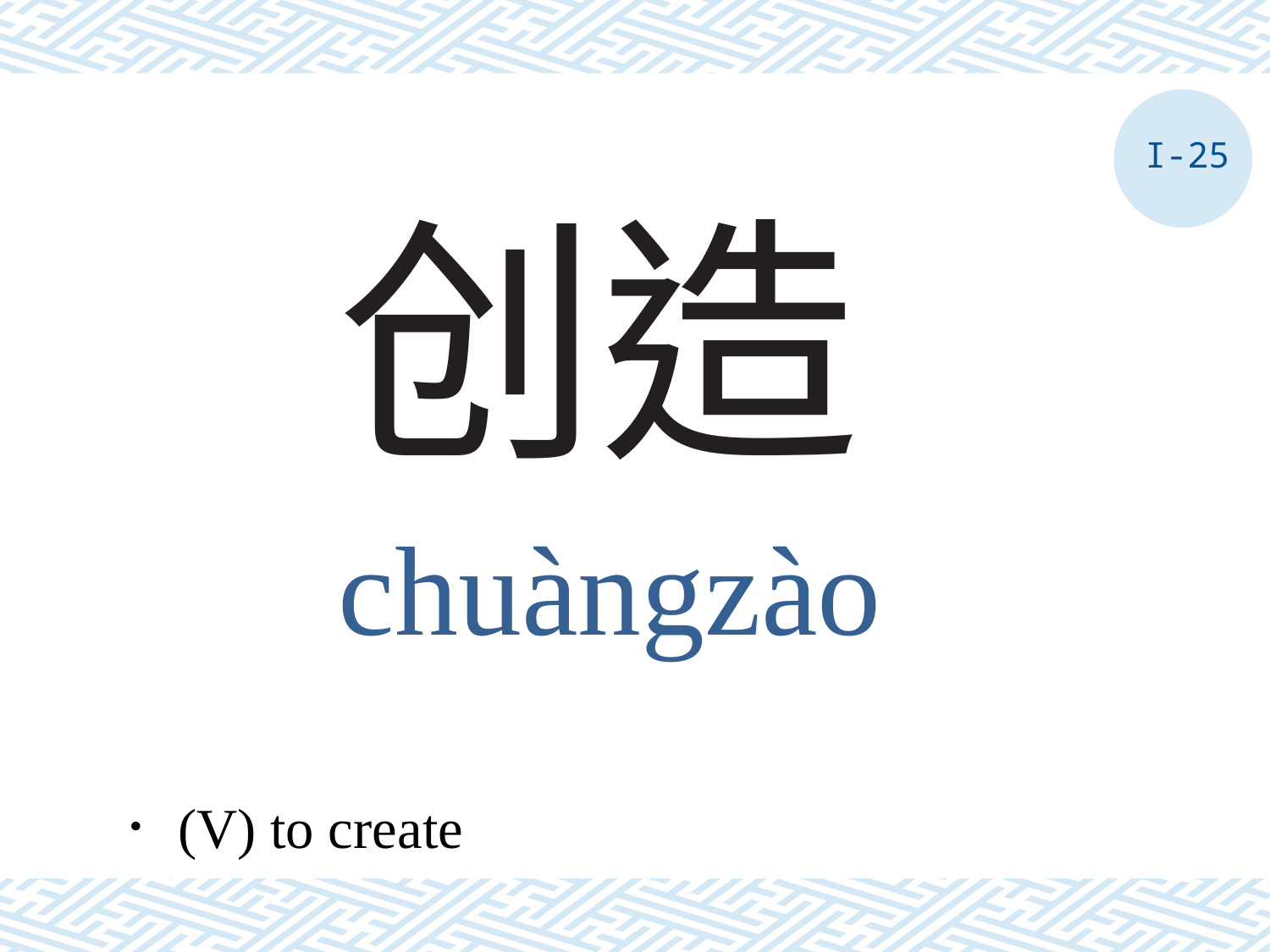

I-25

# 创造
chuàngzào
．(V) to create